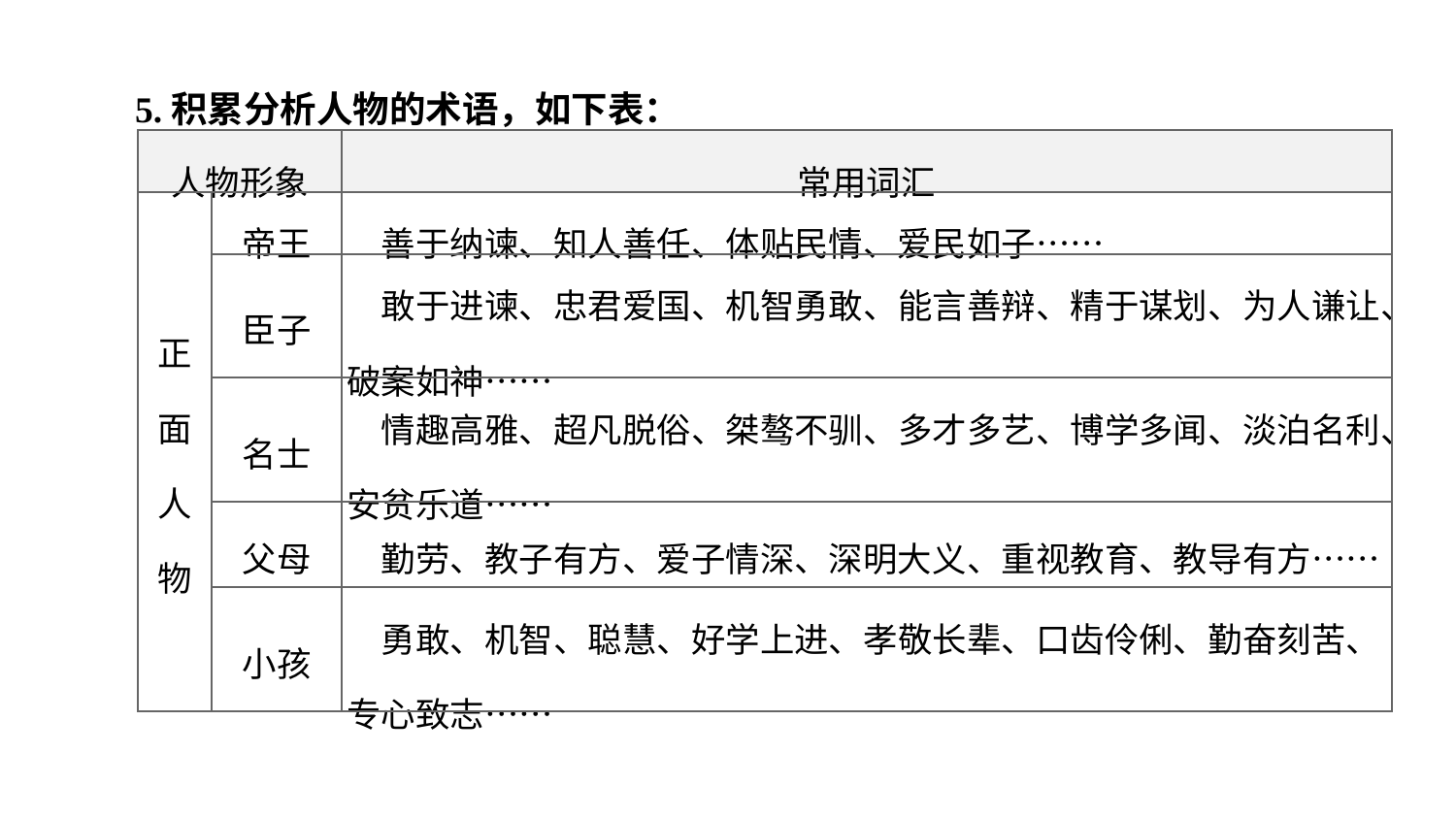

5.积累分析人物的术语，如下表：
| 人物形象 |  | 常用词汇 |
| --- | --- | --- |
| 正 面 人 物 | 帝王 | 善于纳谏、知人善任、体贴民情、爱民如子…… |
|  | 臣子 | 敢于进谏、忠君爱国、机智勇敢、能言善辩、精于谋划、为人谦让、破案如神…… |
|  | 名士 | 情趣高雅、超凡脱俗、桀骜不驯、多才多艺、博学多闻、淡泊名利、安贫乐道…… |
|  | 父母 | 勤劳、教子有方、爱子情深、深明大义、重视教育、教导有方…… |
|  | 小孩 | 勇敢、机智、聪慧、好学上进、孝敬长辈、口齿伶俐、勤奋刻苦、专心致志…… |